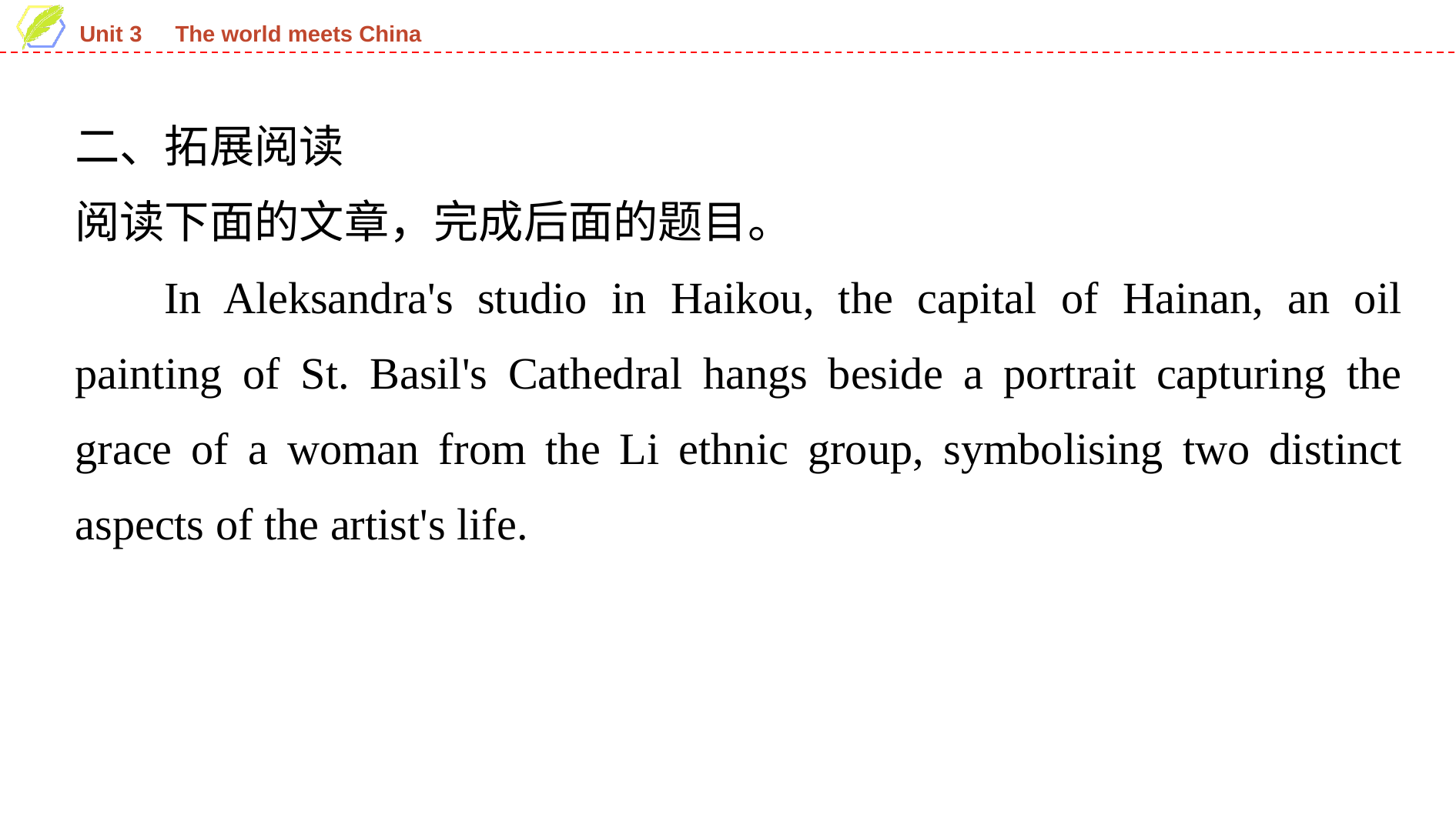

二、拓展阅读
阅读下面的文章，完成后面的题目。
In Aleksandra's studio in Haikou, the capital of Hainan, an oil painting of St. Basil's Cathedral hangs beside a portrait capturing the grace of a woman from the Li ethnic group, symbolising two distinct aspects of the artist's life.